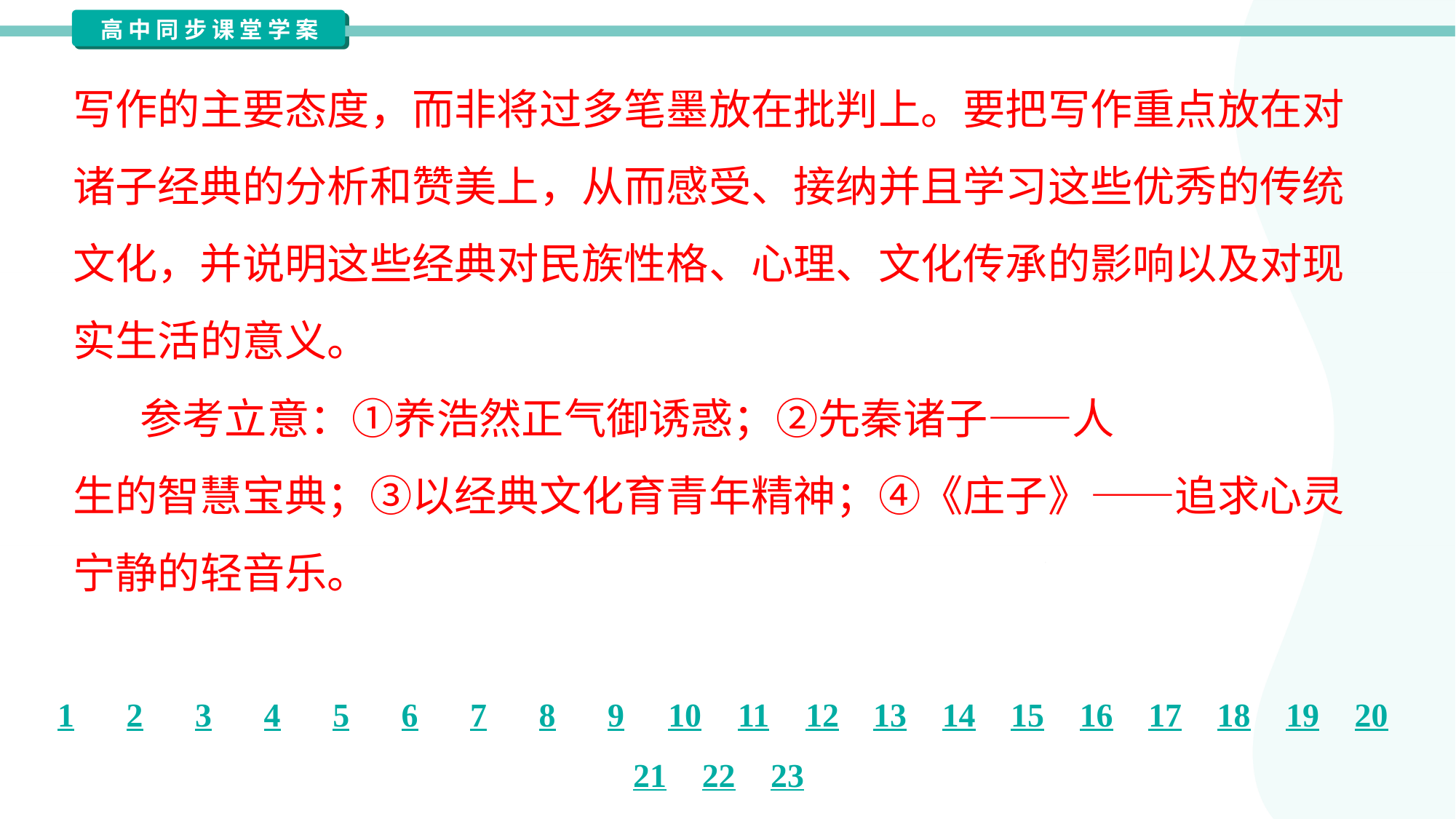

写作的主要态度，而非将过多笔墨放在批判上。要把写作重点放在对
诸子经典的分析和赞美上，从而感受、接纳并且学习这些优秀的传统
文化，并说明这些经典对民族性格、心理、文化传承的影响以及对现
实生活的意义。
      参考立意：①养浩然正气御诱惑；②先秦诸子——人
生的智慧宝典；③以经典文化育青年精神；④《庄子》——追求心灵
宁静的轻音乐。